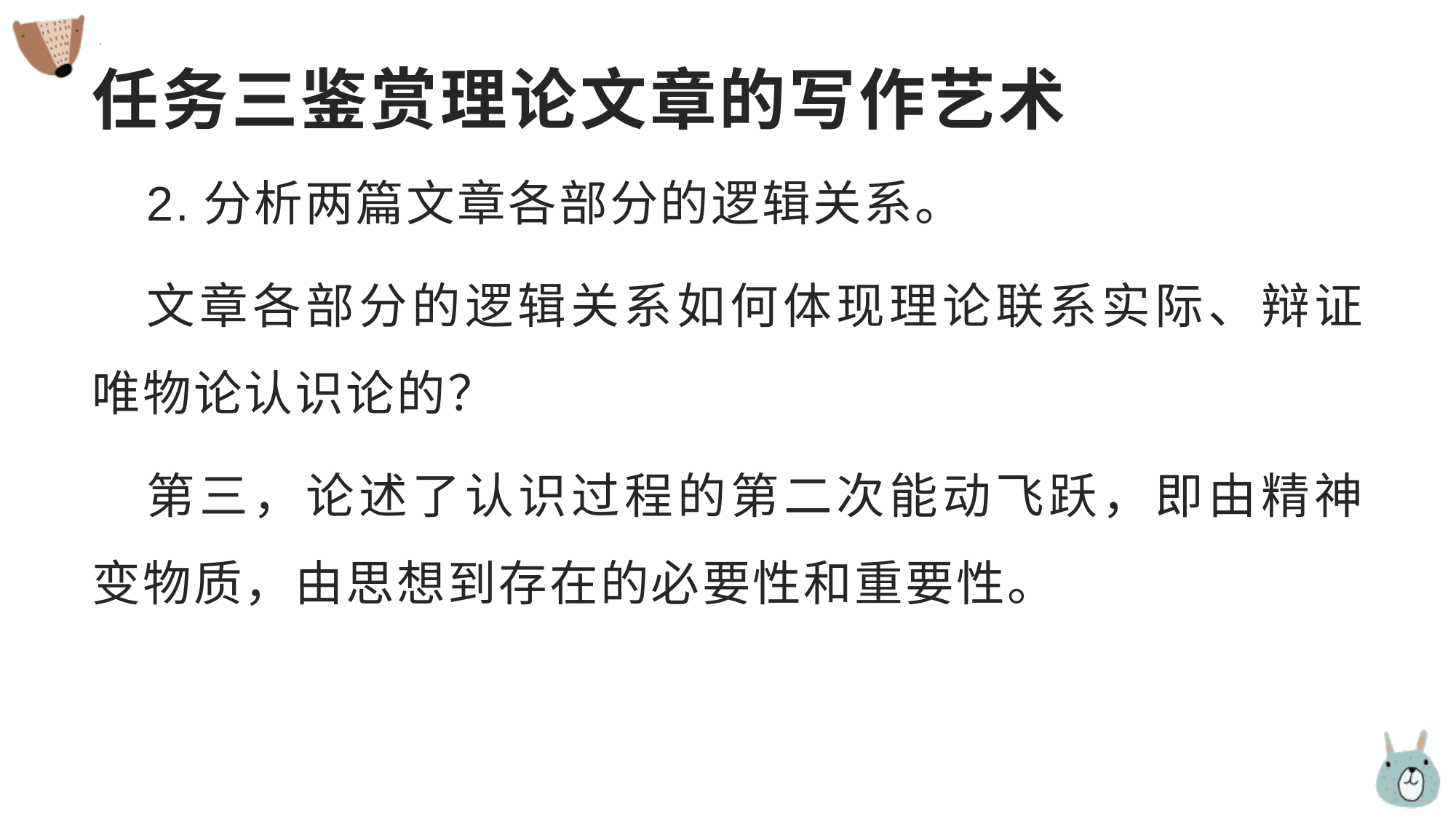

# 任务三鉴赏理论文章的写作艺术
2.分析两篇文章各部分的逻辑关系。
文章各部分的逻辑关系如何体现理论联系实际、辩证唯物论认识论的？
第三，论述了认识过程的第二次能动飞跃，即由精神变物质，由思想到存在的必要性和重要性。